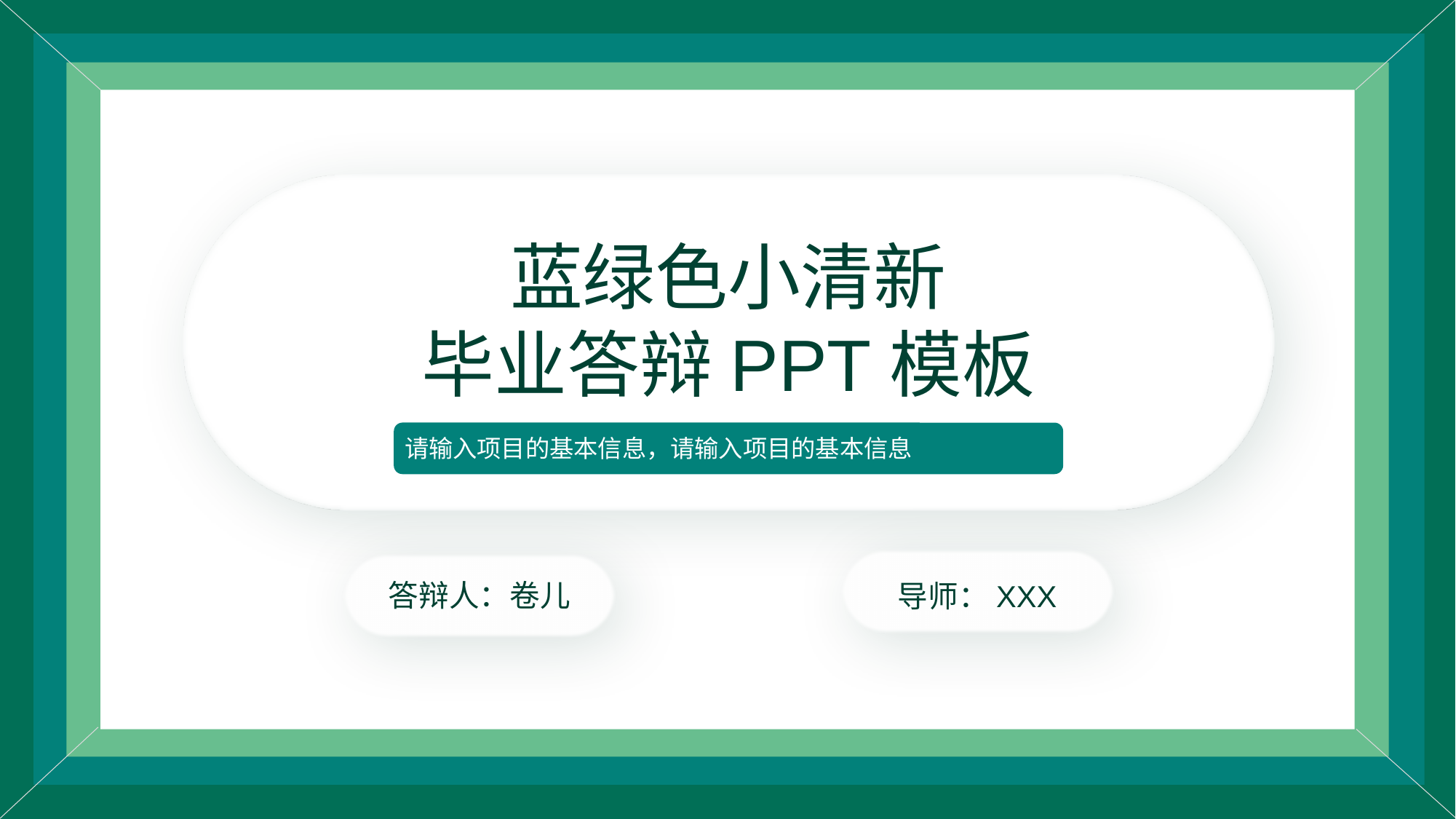

蓝绿色小清新
毕业答辩PPT模板

请输入项目的基本信息，请输入项目的基本信息

答辩人：卷儿
导师：XXX